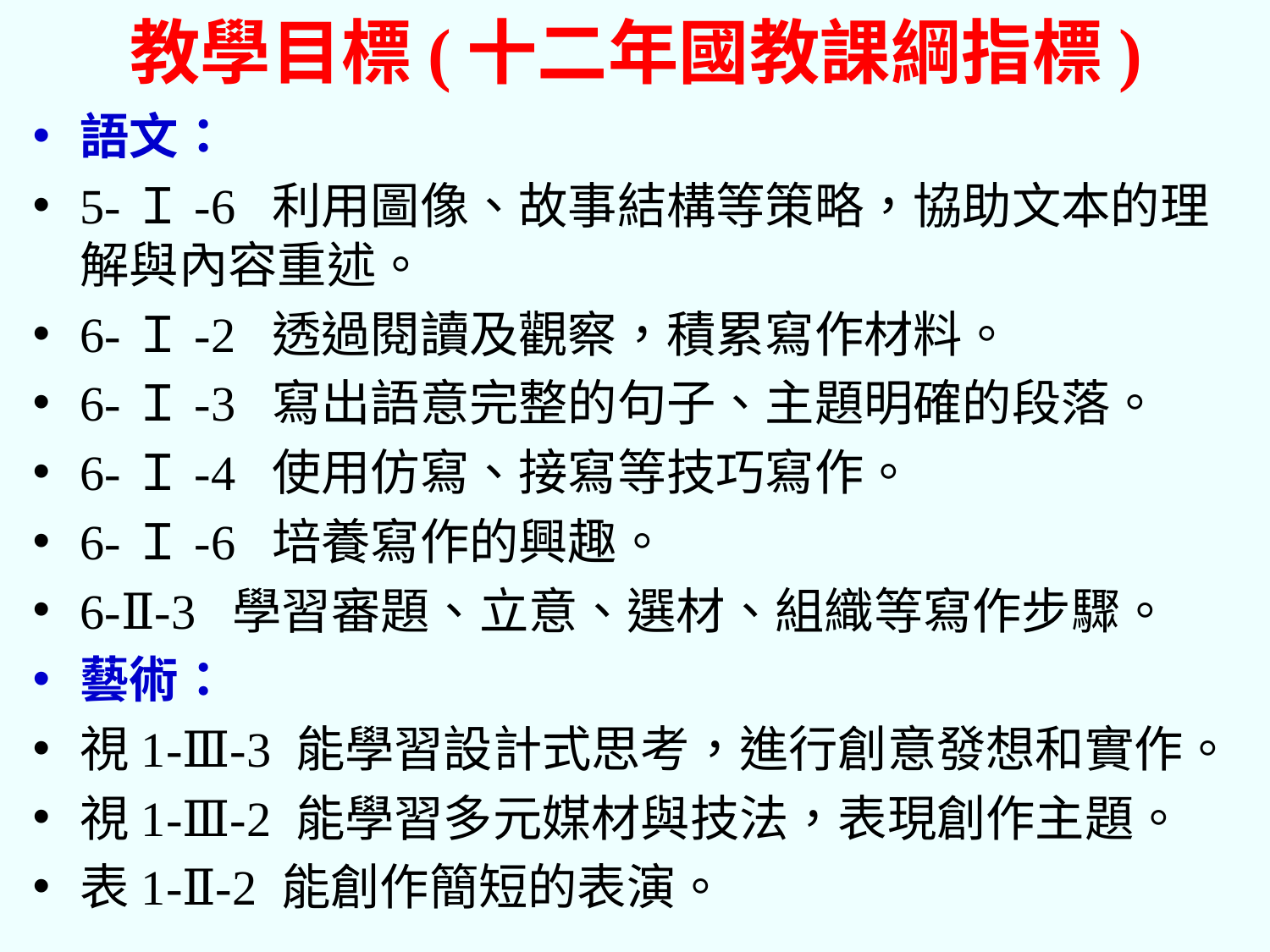

# 教學目標(十二年國教課綱指標)
語文：
5-Ｉ-6  利用圖像、故事結構等策略，協助文本的理解與內容重述。
6-Ｉ-2  透過閱讀及觀察，積累寫作材料。
6-Ｉ-3  寫出語意完整的句子、主題明確的段落。
6-Ｉ-4  使用仿寫、接寫等技巧寫作。
6-Ｉ-6  培養寫作的興趣。
6-Ⅱ-3  學習審題、立意、選材、組織等寫作步驟。
藝術：
視1-Ⅲ-3 能學習設計式思考，進行創意發想和實作。
視1-Ⅲ-2 能學習多元媒材與技法，表現創作主題。
表1-Ⅱ-2 能創作簡短的表演。